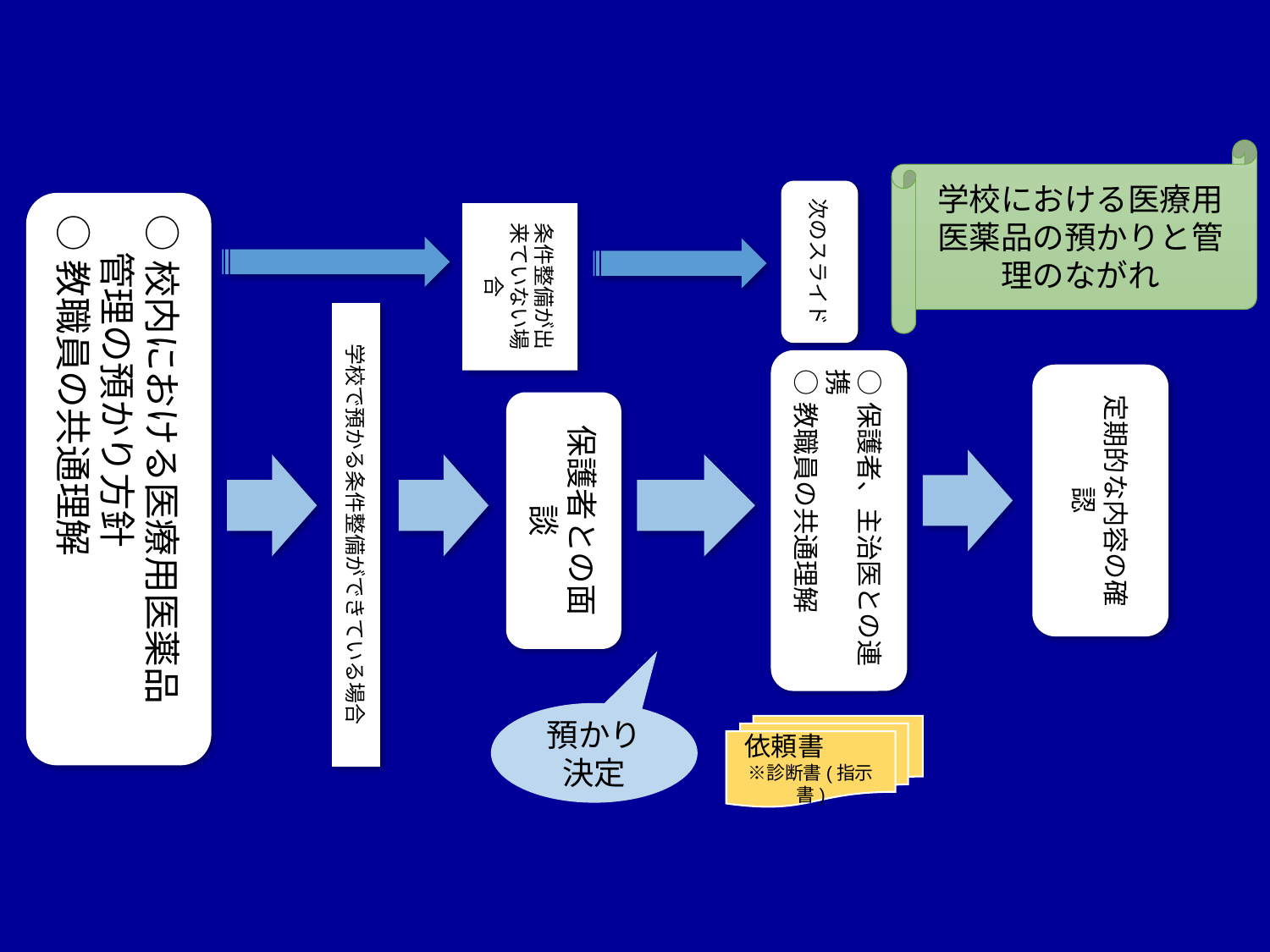

学校における医療用医薬品の預かりと管理のながれ
次のスライド
○校内における医療用医薬品
　管理の預かり方針
○教職員の共通理解
条件整備が出来ていない場合

学校で預かる条件整備ができている場合
○保護者、主治医との連携
○教職員の共通理解
定期的な内容の確認
保護者との面談

預かり決定
依頼書　　※診断書(指示書)